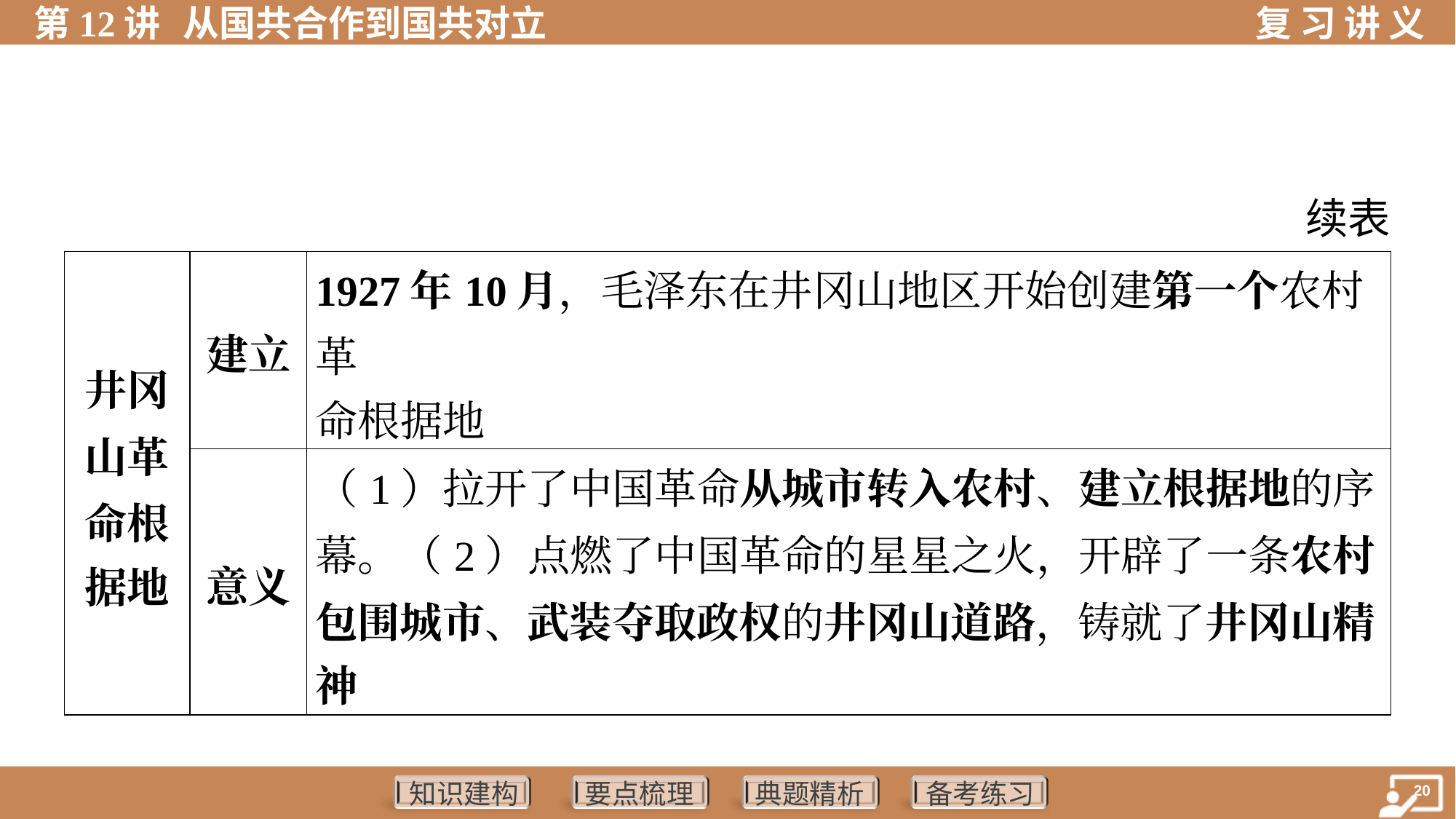

续表
| 井冈 山革 命根 据地 | 建立 | 1927年10月，毛泽东在井冈山地区开始创建第一个农村革 命根据地 |  |  |
| --- | --- | --- | --- | --- |
|  | 意义 | （1）拉开了中国革命从城市转入农村、建立根据地的序 幕。（2）点燃了中国革命的星星之火，开辟了一条农村 包围城市、武装夺取政权的井冈山道路，铸就了井冈山精 神 |  |  |